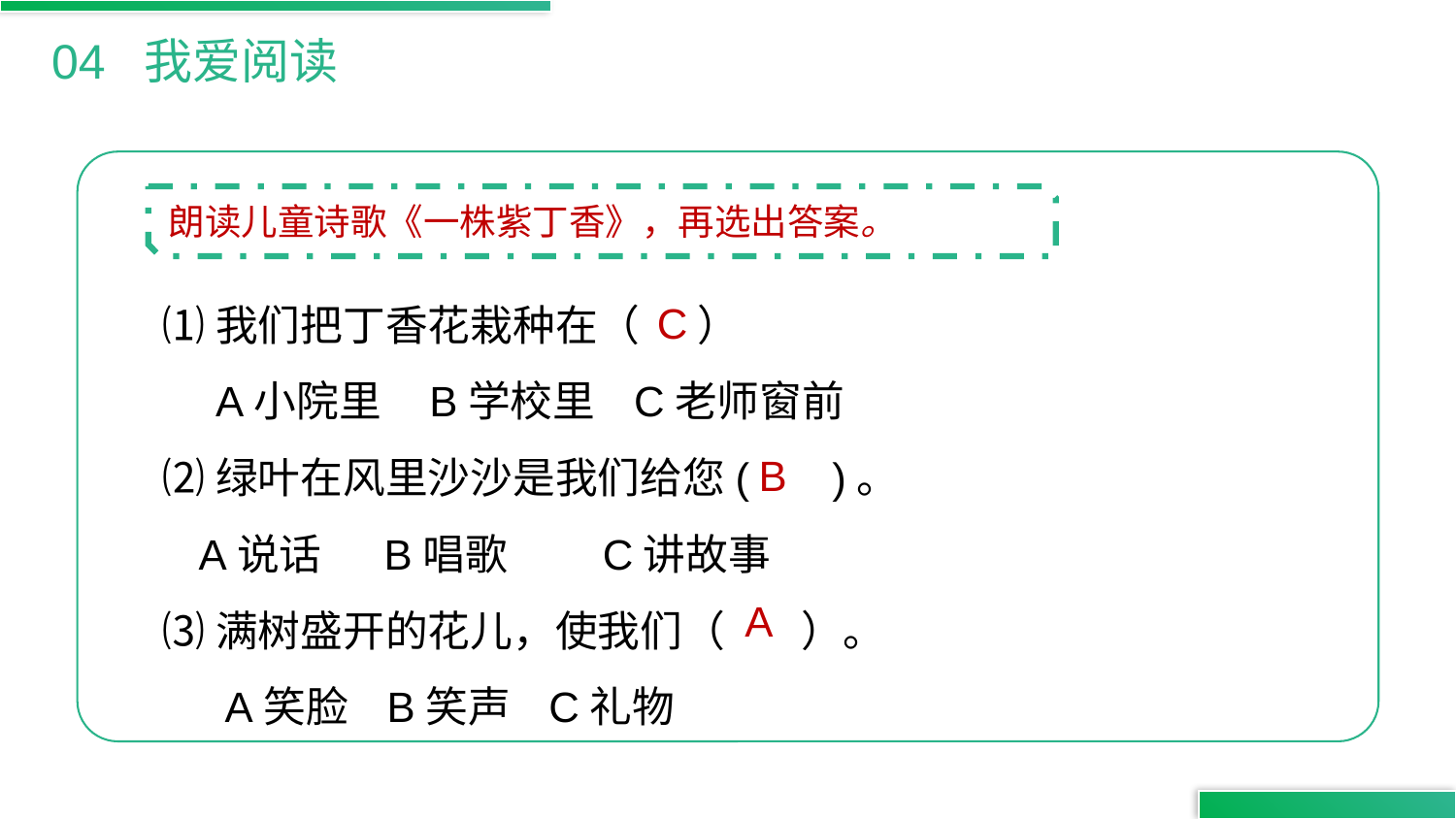

04  我爱阅读
朗读儿童诗歌《一株紫丁香》，再选出答案。
⑴我们把丁香花栽种在（      ）
　A小院里    B学校里   C老师窗前
⑵绿叶在风里沙沙是我们给您(       )。
   A说话　 B唱歌　　C讲故事
⑶满树盛开的花儿，使我们（        ）。
　 A笑脸   B笑声   C礼物
C
B
A